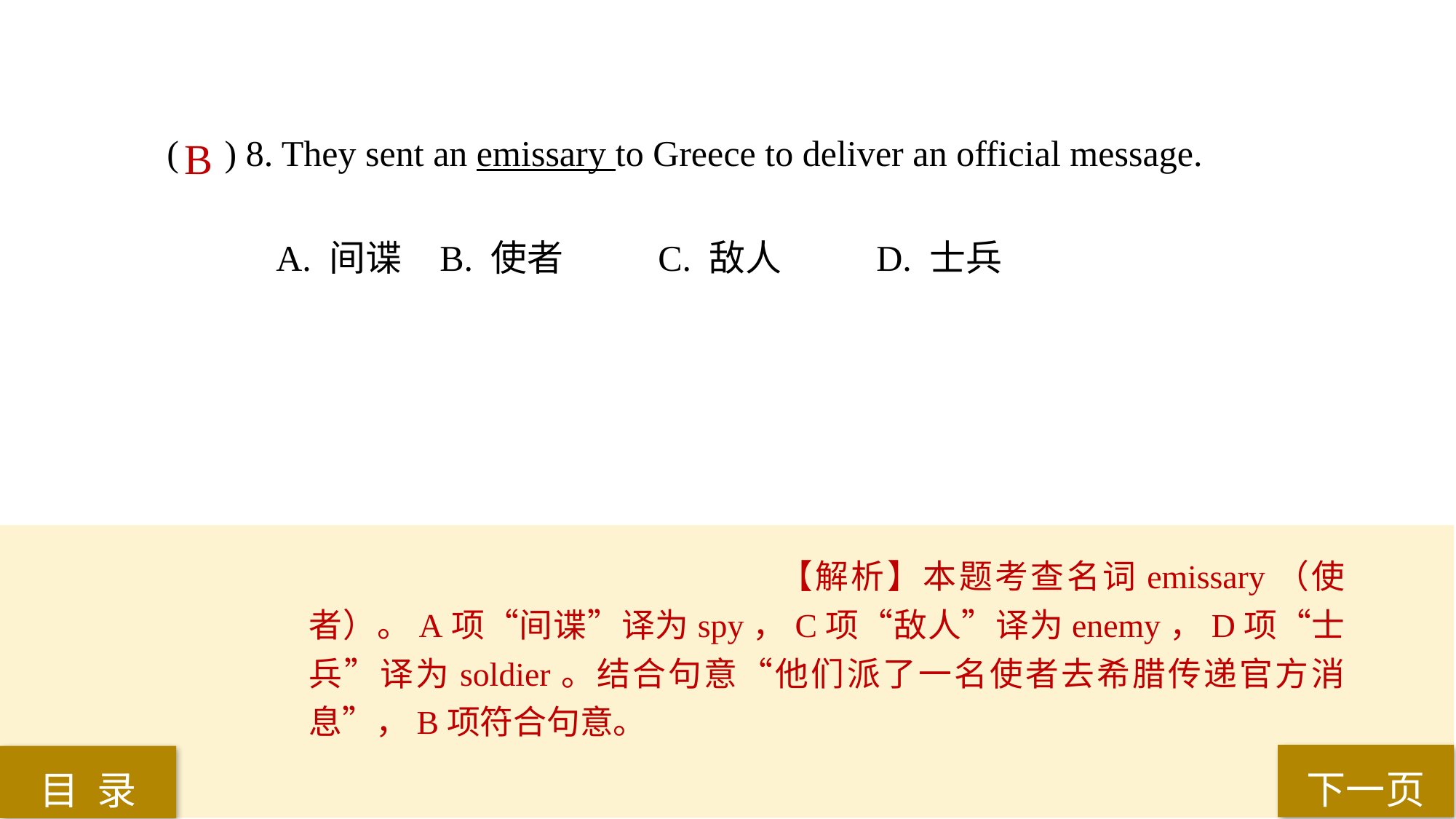

(     ) 8. They sent an emissary to Greece to deliver an official message.

A. 间谍 	B. 使者 	C. 敌人 	D. 士兵
B
【解析】本题考查名词emissary（使者）。A项“间谍”译为spy，C项“敌人”译为enemy，D项“士兵”译为soldier。结合句意“他们派了一名使者去希腊传递官方消息”，B项符合句意。